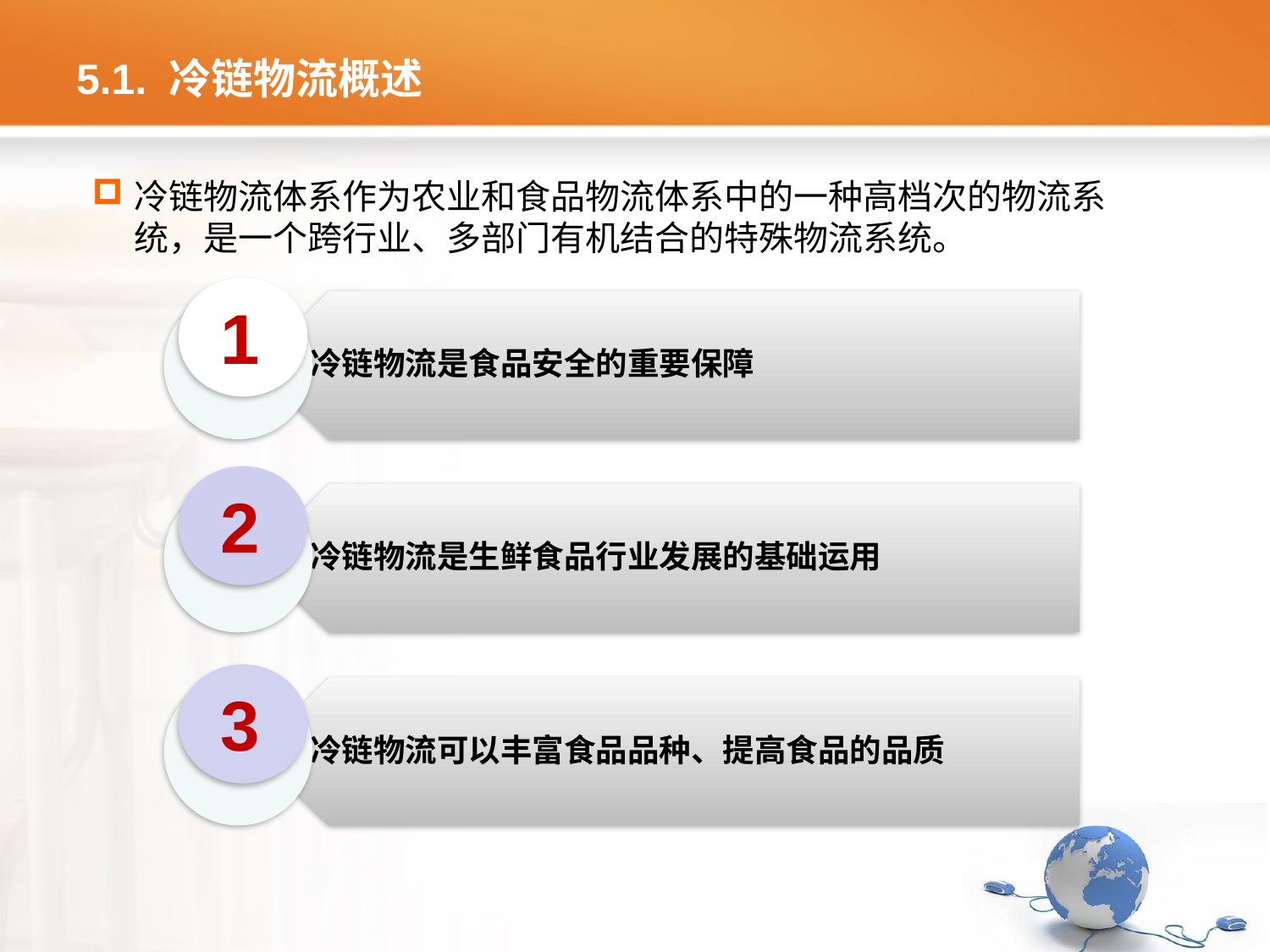

# 5.1. 冷链物流概述
冷链物流体系作为农业和食品物流体系中的一种高档次的物流系统，是一个跨行业、多部门有机结合的特殊物流系统。

1
冷链物流是食品安全的重要保障
冷链物流是生鲜食品行业发展的基础运用
冷链物流可以丰富食品品种、提高食品的品质

2

3